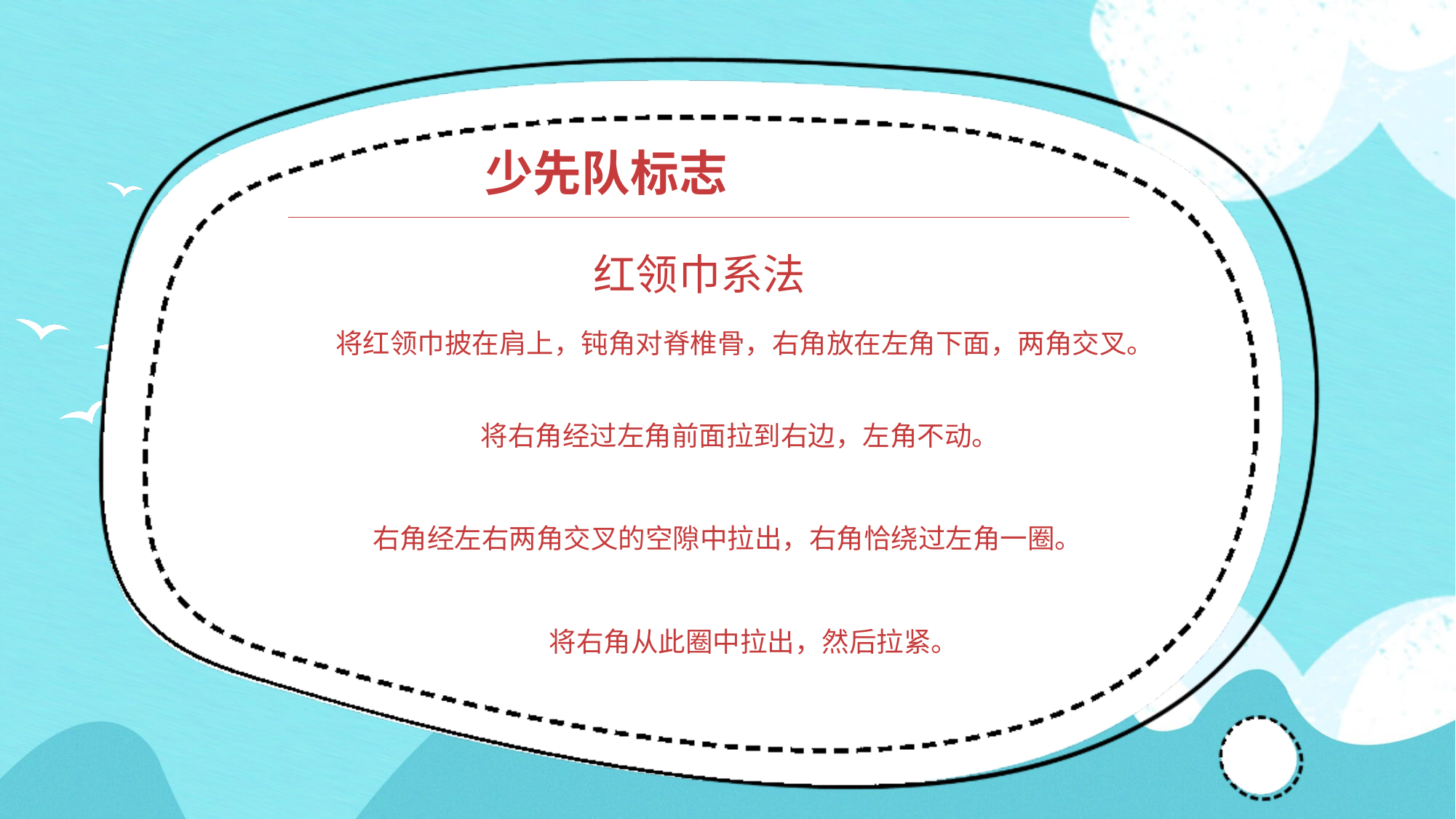

少先队标志
红领巾系法
将红领巾披在肩上，钝角对脊椎骨，右角放在左角下面，两角交叉。
将右角经过左角前面拉到右边，左角不动。
右角经左右两角交叉的空隙中拉出，右角恰绕过左角一圈。
将右角从此圈中拉出，然后拉紧。